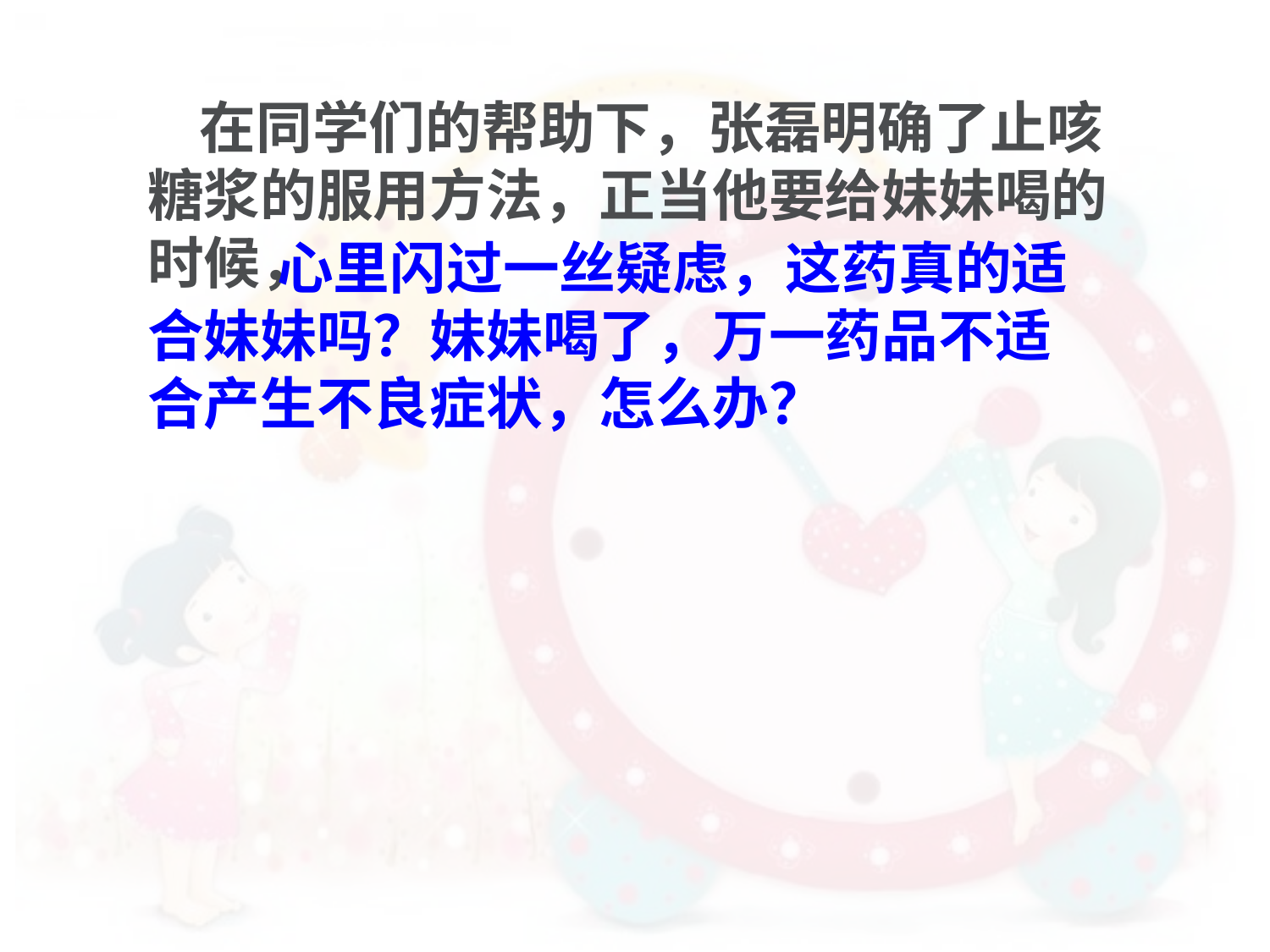

在同学们的帮助下，张磊明确了止咳糖浆的服用方法，正当他要给妹妹喝的时候，
         心里闪过一丝疑虑，这药真的适合妹妹吗？妹妹喝了，万一药品不适合产生不良症状，怎么办？